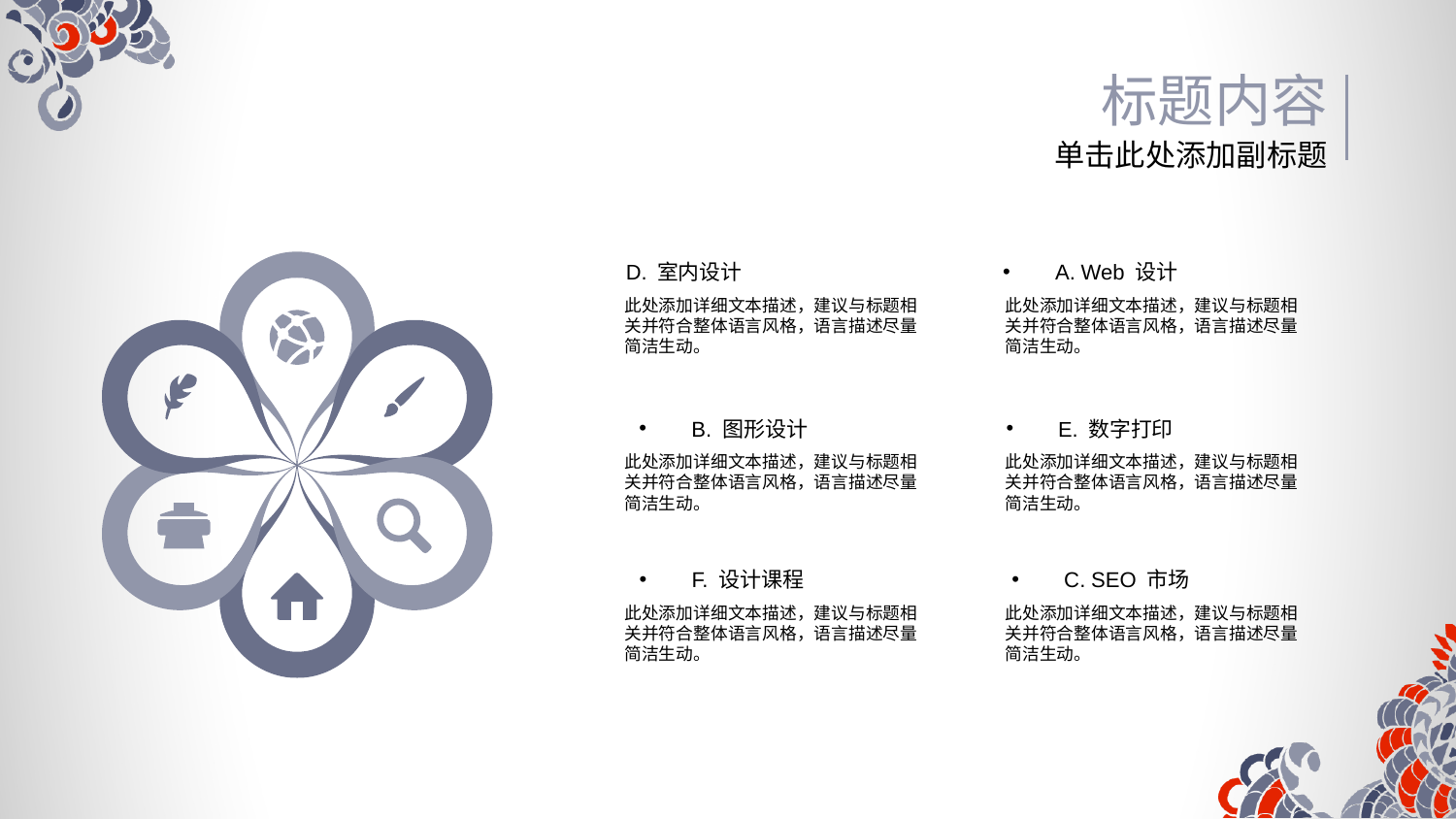

标题内容
单击此处添加副标题
A. Web 设计

D. 室内设计
此处添加详细文本描述，建议与标题相关并符合整体语言风格，语言描述尽量简洁生动。
此处添加详细文本描述，建议与标题相关并符合整体语言风格，语言描述尽量简洁生动。

B. 图形设计
E. 数字打印
此处添加详细文本描述，建议与标题相关并符合整体语言风格，语言描述尽量简洁生动。
此处添加详细文本描述，建议与标题相关并符合整体语言风格，语言描述尽量简洁生动。

F. 设计课程
C. SEO 市场
此处添加详细文本描述，建议与标题相关并符合整体语言风格，语言描述尽量简洁生动。
此处添加详细文本描述，建议与标题相关并符合整体语言风格，语言描述尽量简洁生动。